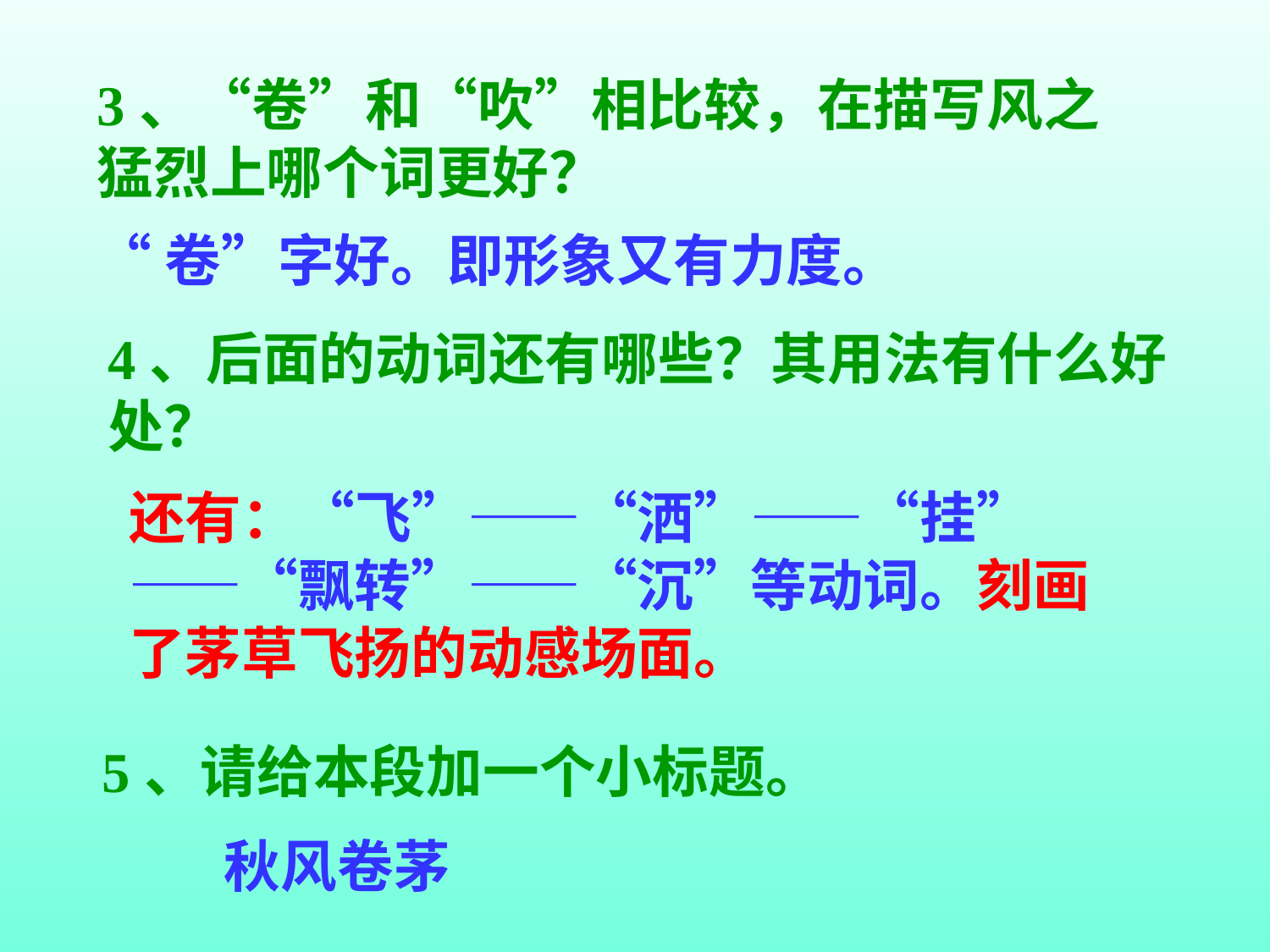

3、“卷”和“吹”相比较，在描写风之猛烈上哪个词更好？
“卷”字好。即形象又有力度。
4、后面的动词还有哪些？其用法有什么好处？
还有：“飞”——“洒”——“挂”——“飘转”——“沉”等动词。刻画了茅草飞扬的动感场面。
5、请给本段加一个小标题。
秋风卷茅